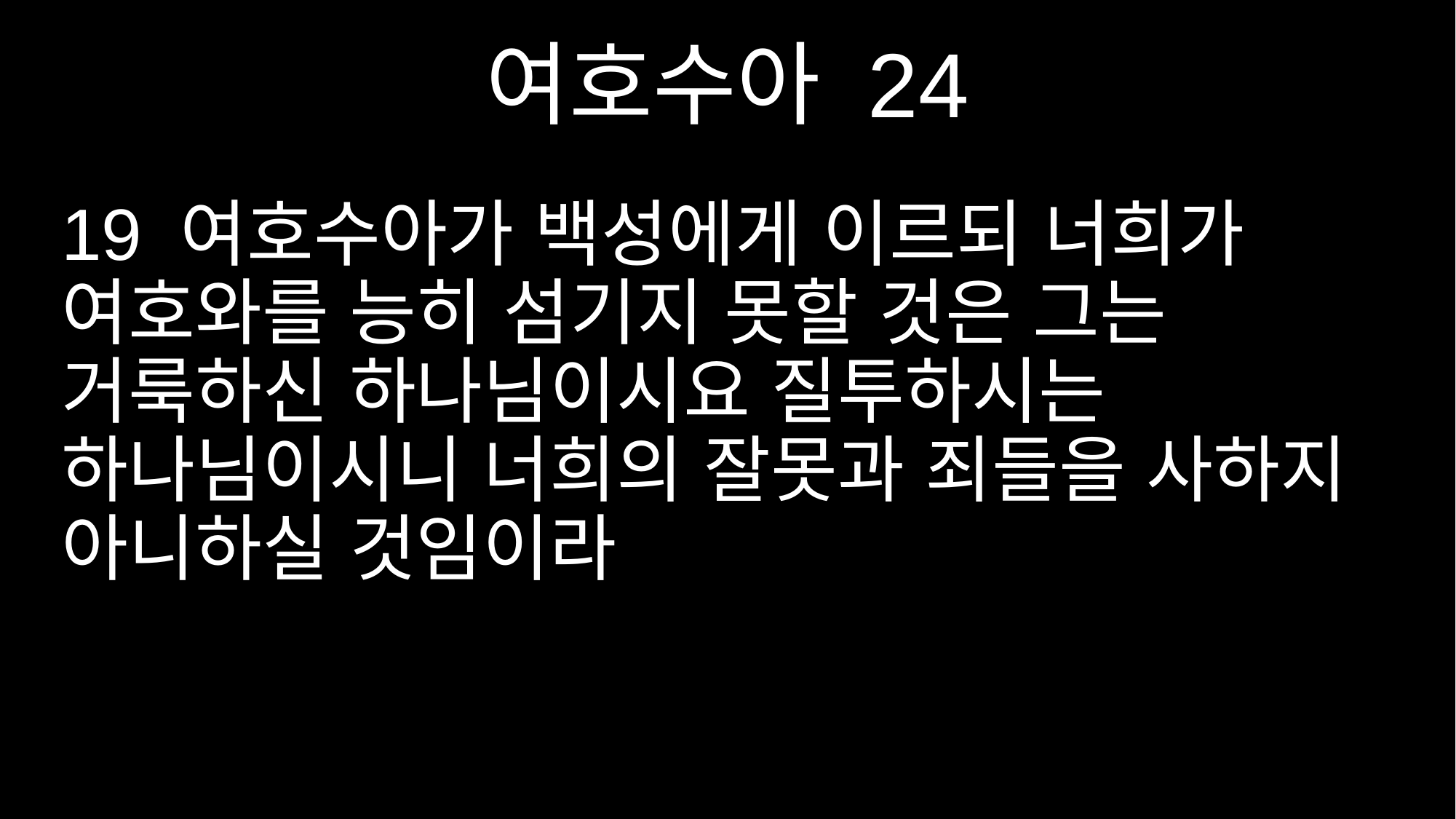

여호수아 24
19 여호수아가 백성에게 이르되 너희가 여호와를 능히 섬기지 못할 것은 그는 거룩하신 하나님이시요 질투하시는 하나님이시니 너희의 잘못과 죄들을 사하지 아니하실 것임이라